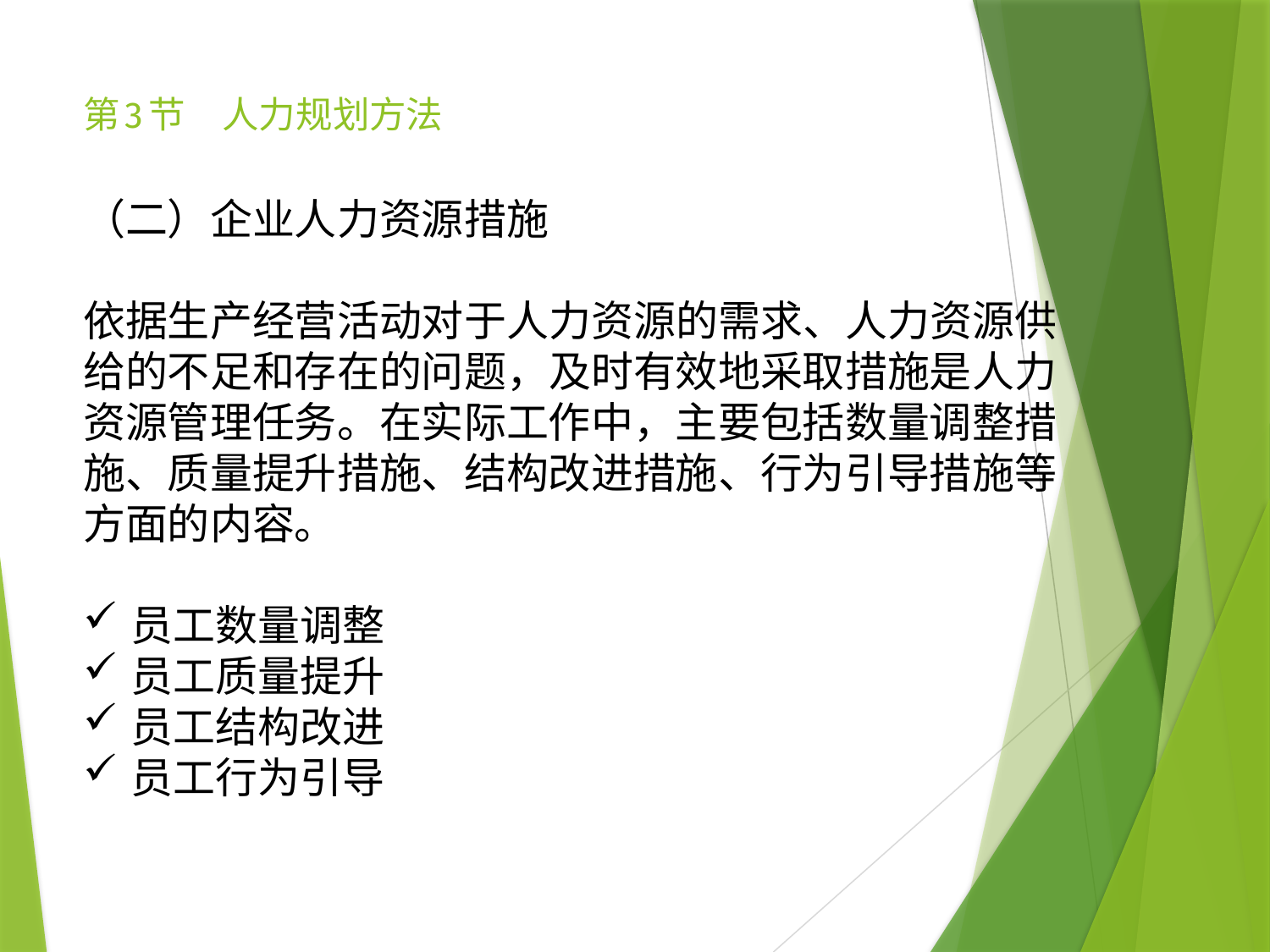

# 第3节　人力规划方法
（二）企业人力资源措施

依据生产经营活动对于人力资源的需求、人力资源供给的不足和存在的问题，及时有效地采取措施是人力资源管理任务。在实际工作中，主要包括数量调整措施、质量提升措施、结构改进措施、行为引导措施等方面的内容。

员工数量调整
员工质量提升
员工结构改进
员工行为引导